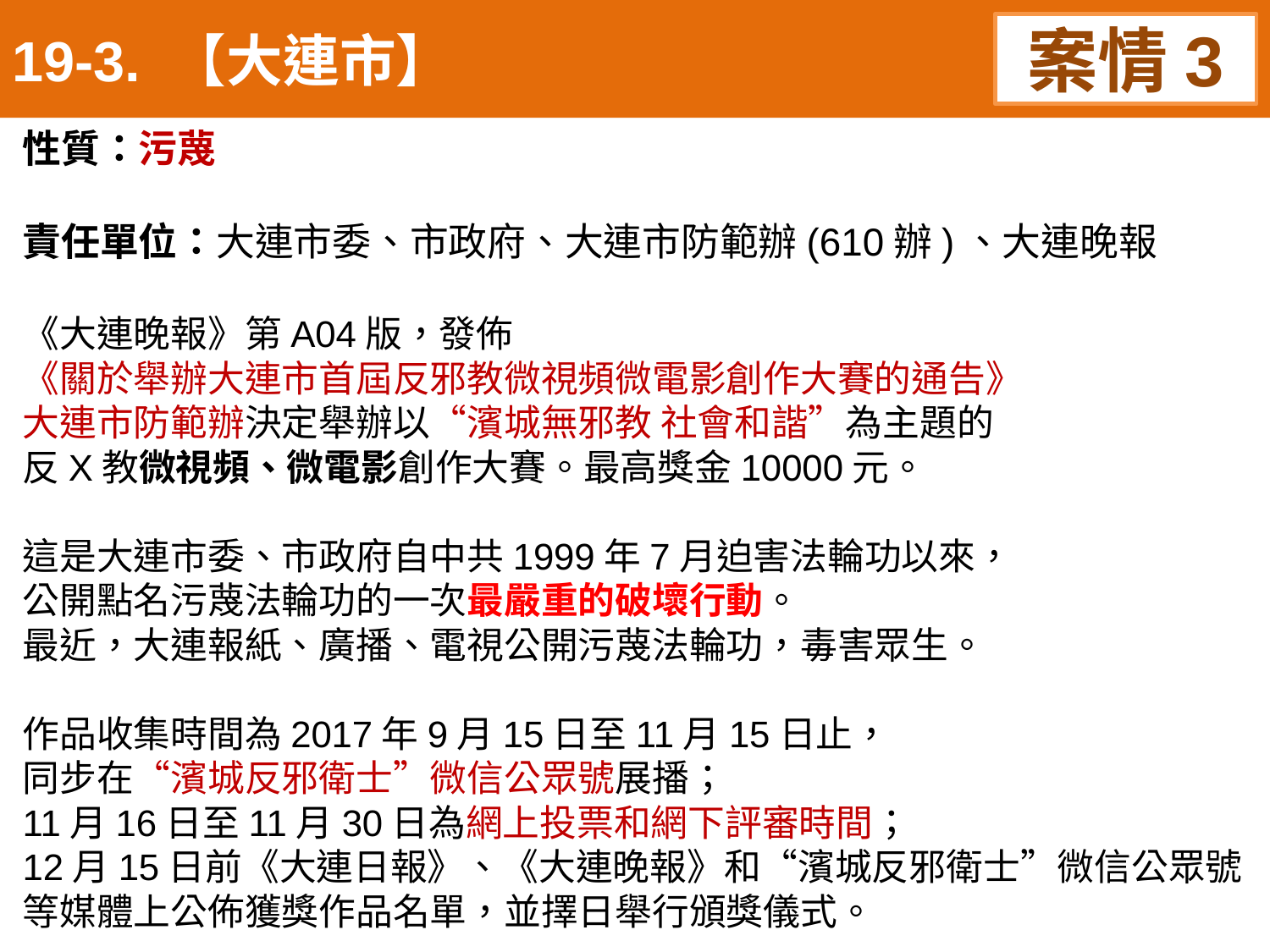

19-3. 【大連市】
案情3
性質：污蔑

責任單位：大連市委、市政府、大連市防範辦(610辦)、大連晚報

《大連晚報》第A04版，發佈
《關於舉辦大連市首屆反邪教微視頻微電影創作大賽的通告》
大連市防範辦決定舉辦以“濱城無邪教 社會和諧”為主題的
反X教微視頻、微電影創作大賽。最高獎金10000元。

這是大連市委、市政府自中共1999年7月迫害法輪功以來，
公開點名污蔑法輪功的一次最嚴重的破壞行動。
最近，大連報紙、廣播、電視公開污蔑法輪功，毒害眾生。

作品收集時間為2017年9月15日至11月15日止，
同步在“濱城反邪衛士”微信公眾號展播；
11月16日至11月30日為網上投票和網下評審時間；
12月15日前《大連日報》、《大連晚報》和“濱城反邪衛士”微信公眾號等媒體上公佈獲獎作品名單，並擇日舉行頒獎儀式。